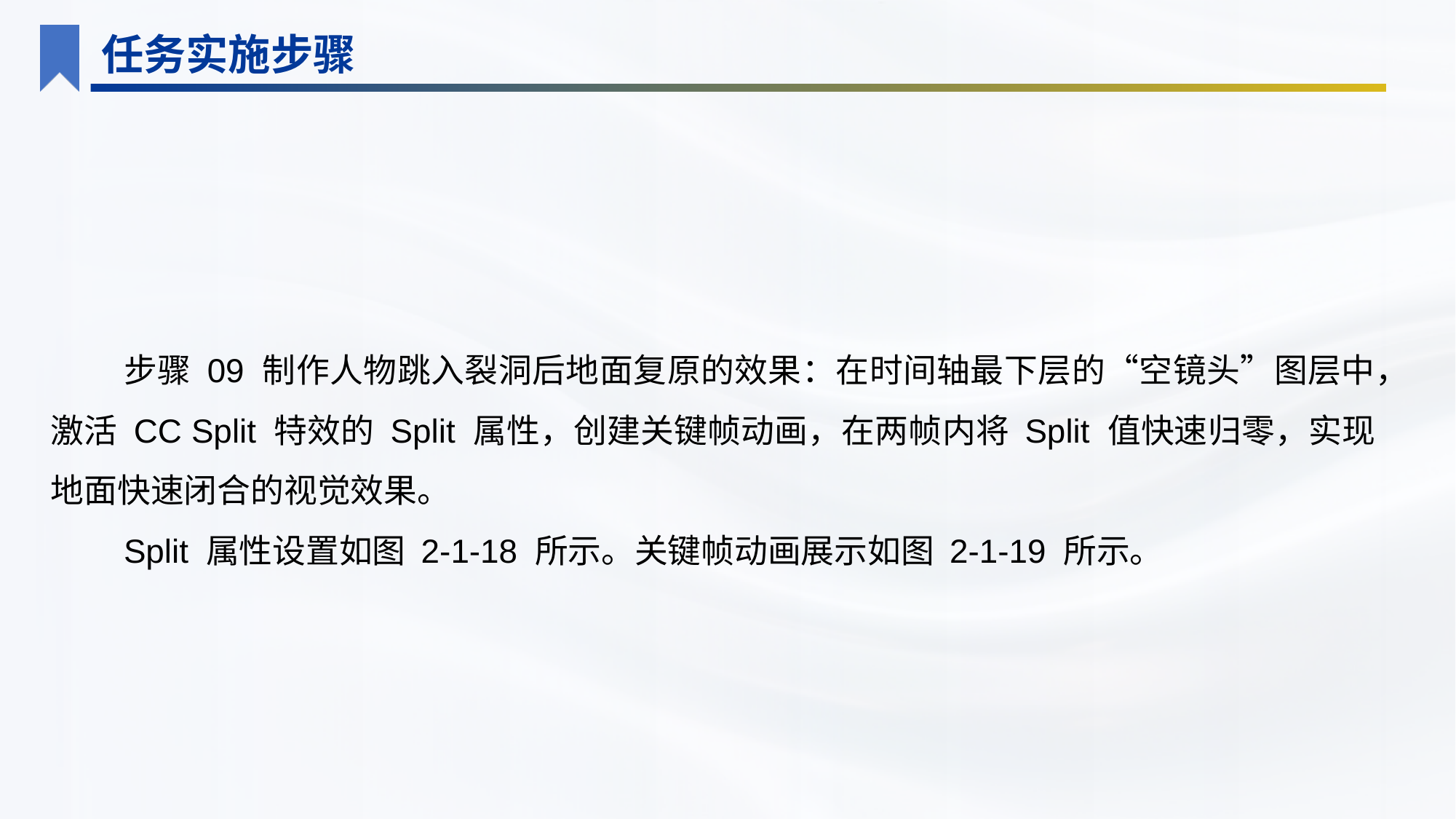

任务实施步骤
步骤 09 制作人物跳入裂洞后地面复原的效果：在时间轴最下层的“空镜头”图层中，激活 CC Split 特效的 Split 属性，创建关键帧动画，在两帧内将 Split 值快速归零，实现地面快速闭合的视觉效果。
Split 属性设置如图 2-1-18 所示。关键帧动画展示如图 2-1-19 所示。